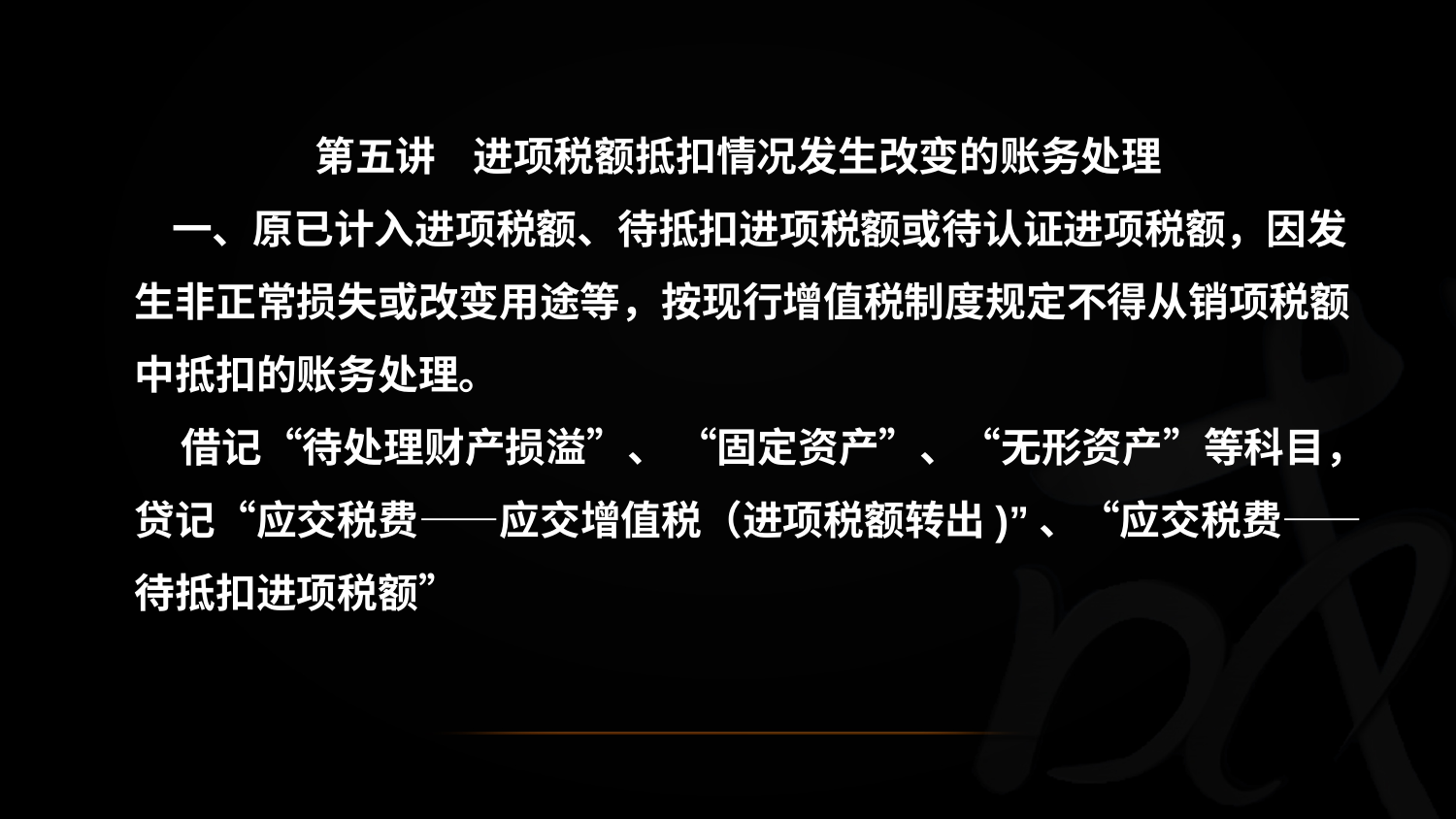

第五讲    进项税额抵扣情况发生改变的账务处理
   一、原已计入进项税额、待抵扣进项税额或待认证进项税额，因发生非正常损失或改变用途等，按现行增值税制度规定不得从销项税额中抵扣的账务处理。
    借记“待处理财产损溢”、 “固定资产”、“无形资产”等科目，贷记“应交税费——应交增值税（进项税额转出)”、“应交税费——待抵扣进项税额”